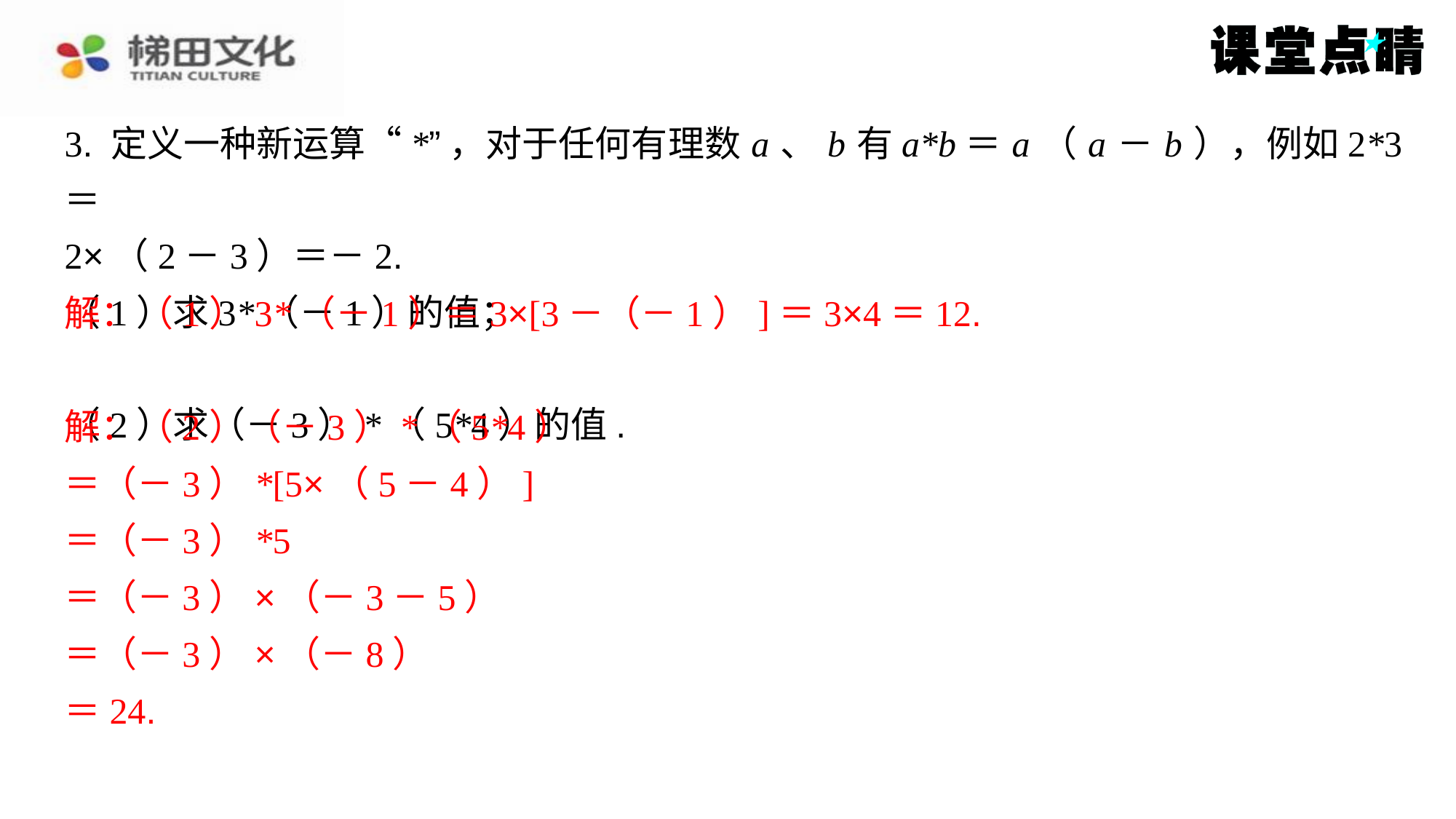

3. 定义一种新运算“*”，对于任何有理数 a 、 b 有a*b＝ a （ a － b ），例如2*3＝
2×（2－3）＝－2.
（1）求3*（－1）的值；
解：（1）3*（－1）＝3×[3－（－1）]＝3×4＝12.
（2）求（－3）*（5*4）的值.
解：（2）（－3）*（5*4）
＝（－3）*[5×（5－4）]
＝（－3）*5
＝（－3）×（－3－5）
＝（－3）×（－8）
＝24.
解：（1）3*（－1）＝3×[3－（－1）]＝3×4＝12.
解：（2）（－3）*（5*4）
＝（－3）*[5×（5－4）]
＝（－3）*5
＝（－3）×（－3－5）
＝（－3）×（－8）
＝24.